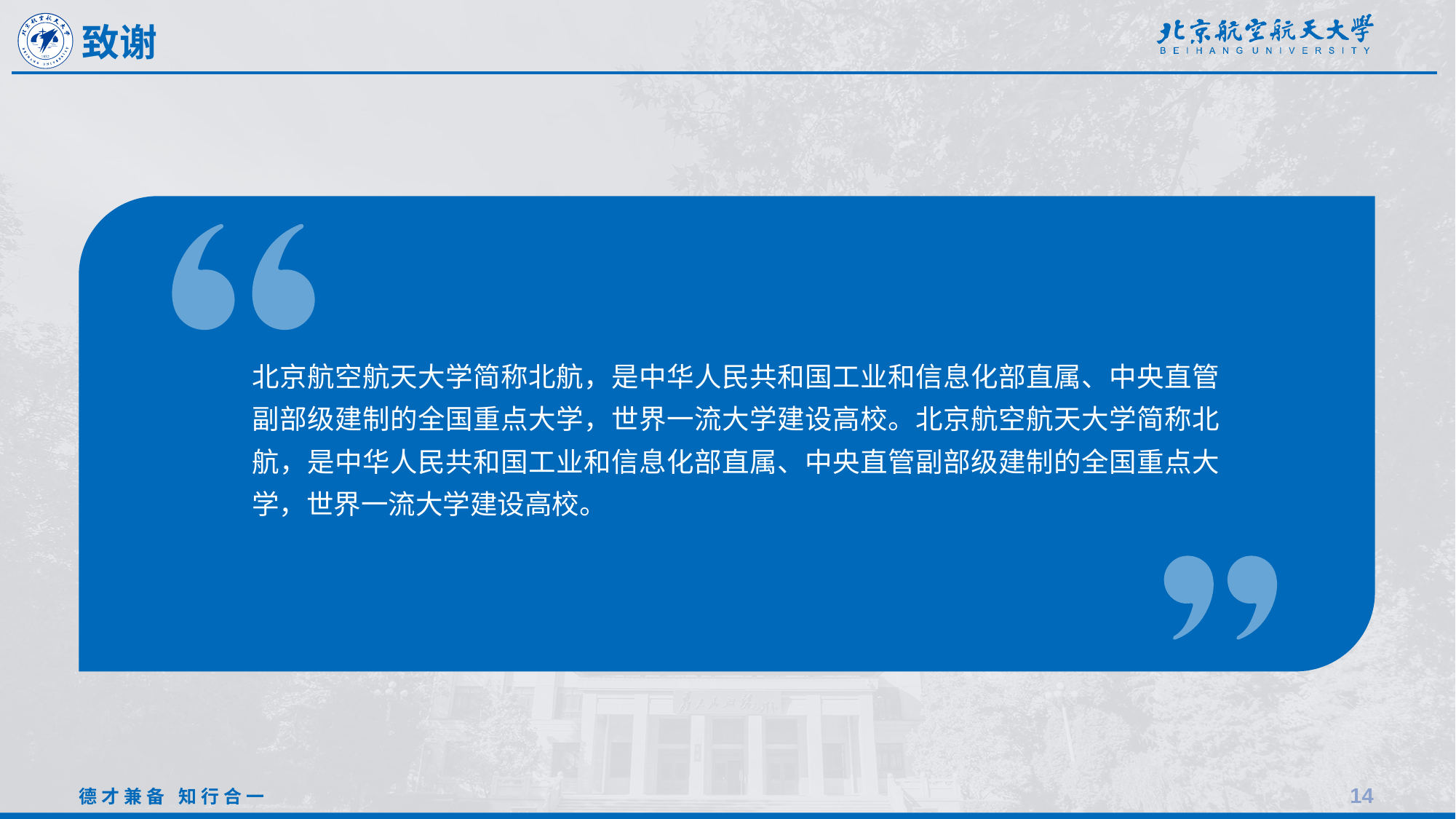

致谢

北京航空航天大学简称北航，是中华人民共和国工业和信息化部直属、中央直管副部级建制的全国重点大学，世界一流大学建设高校。北京航空航天大学简称北航，是中华人民共和国工业和信息化部直属、中央直管副部级建制的全国重点大学，世界一流大学建设高校。

14